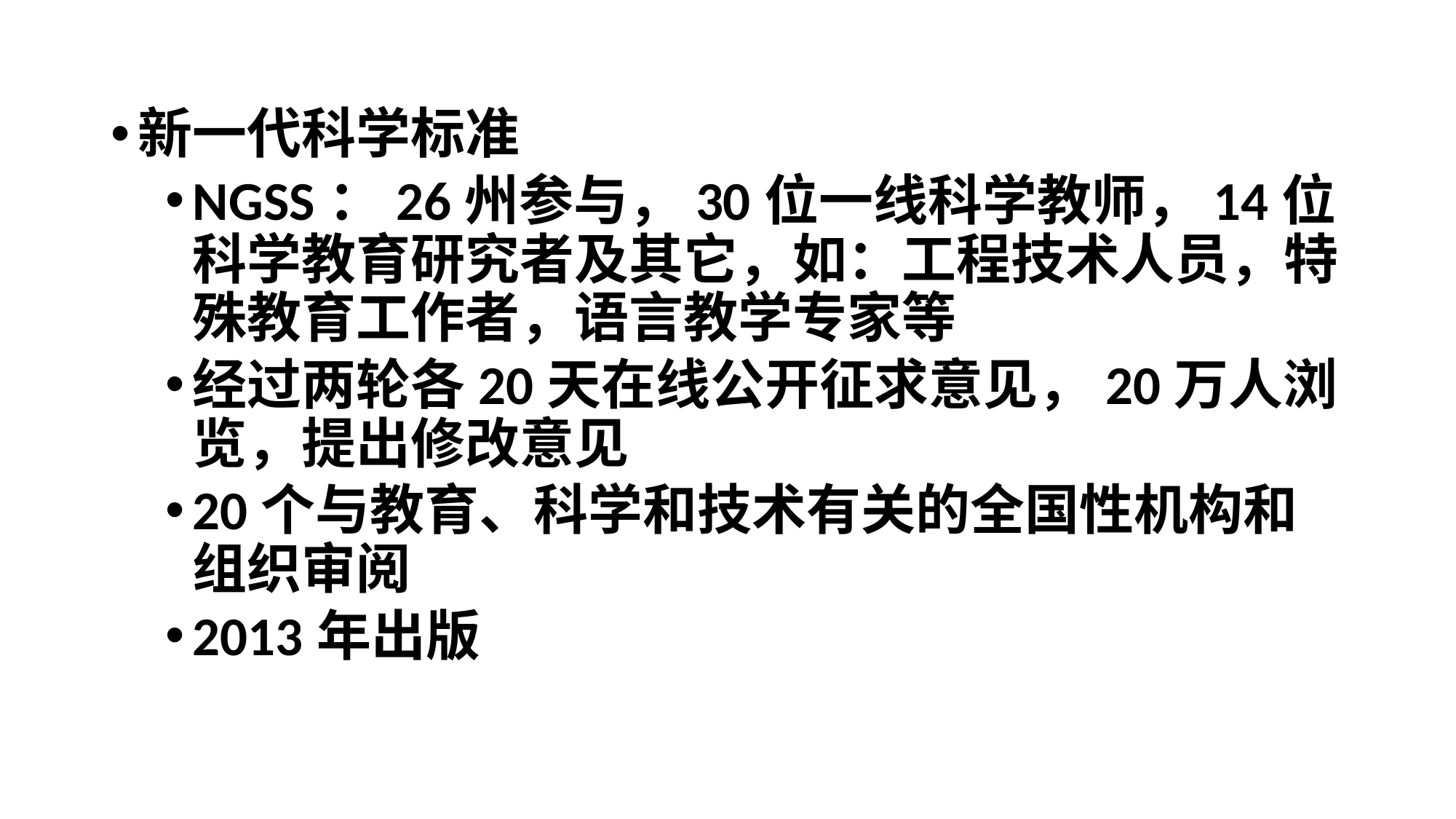

新一代科学标准
NGSS：26州参与，30位一线科学教师，14位科学教育研究者及其它，如：工程技术人员，特殊教育工作者，语言教学专家等
经过两轮各20天在线公开征求意见，20万人浏览，提出修改意见
20个与教育、科学和技术有关的全国性机构和组织审阅
2013年出版